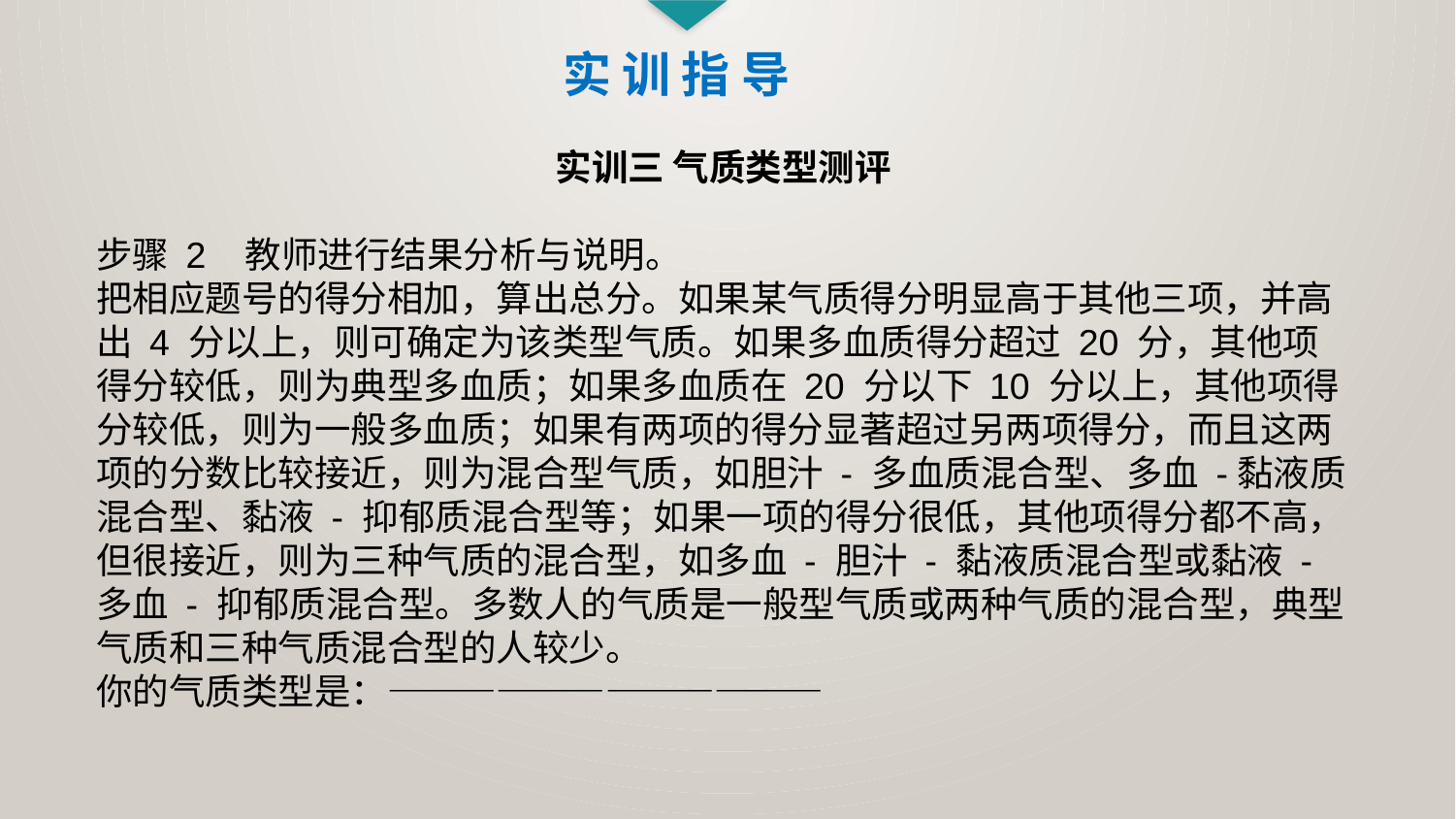

实 训 指 导
实训三 气质类型测评

步骤 2   教师进行结果分析与说明。
把相应题号的得分相加，算出总分。如果某气质得分明显高于其他三项，并高出 4 分以上，则可确定为该类型气质。如果多血质得分超过 20 分，其他项得分较低，则为典型多血质；如果多血质在 20 分以下 10 分以上，其他项得分较低，则为一般多血质；如果有两项的得分显著超过另两项得分，而且这两项的分数比较接近，则为混合型气质，如胆汁 - 多血质混合型、多血 -黏液质混合型、黏液 - 抑郁质混合型等；如果一项的得分很低，其他项得分都不高，但很接近，则为三种气质的混合型，如多血 - 胆汁 - 黏液质混合型或黏液 - 多血 - 抑郁质混合型。多数人的气质是一般型气质或两种气质的混合型，典型气质和三种气质混合型的人较少。
你的气质类型是：————————————
92